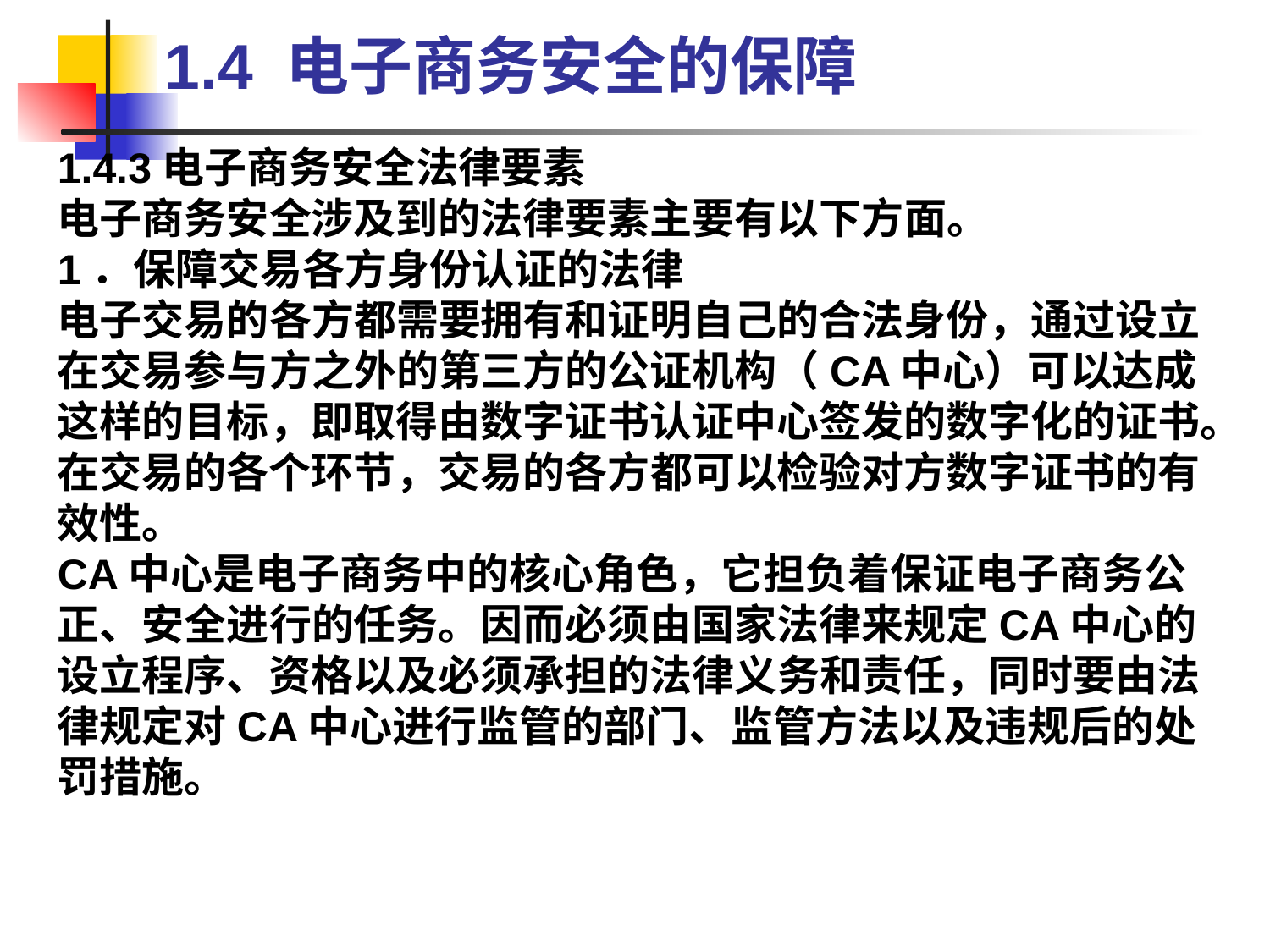

1.4 电子商务安全的保障
1.4.3电子商务安全法律要素
电子商务安全涉及到的法律要素主要有以下方面。
1．保障交易各方身份认证的法律
电子交易的各方都需要拥有和证明自己的合法身份，通过设立在交易参与方之外的第三方的公证机构（CA中心）可以达成这样的目标，即取得由数字证书认证中心签发的数字化的证书。在交易的各个环节，交易的各方都可以检验对方数字证书的有效性。
CA中心是电子商务中的核心角色，它担负着保证电子商务公正、安全进行的任务。因而必须由国家法律来规定CA中心的设立程序、资格以及必须承担的法律义务和责任，同时要由法律规定对CA中心进行监管的部门、监管方法以及违规后的处罚措施。